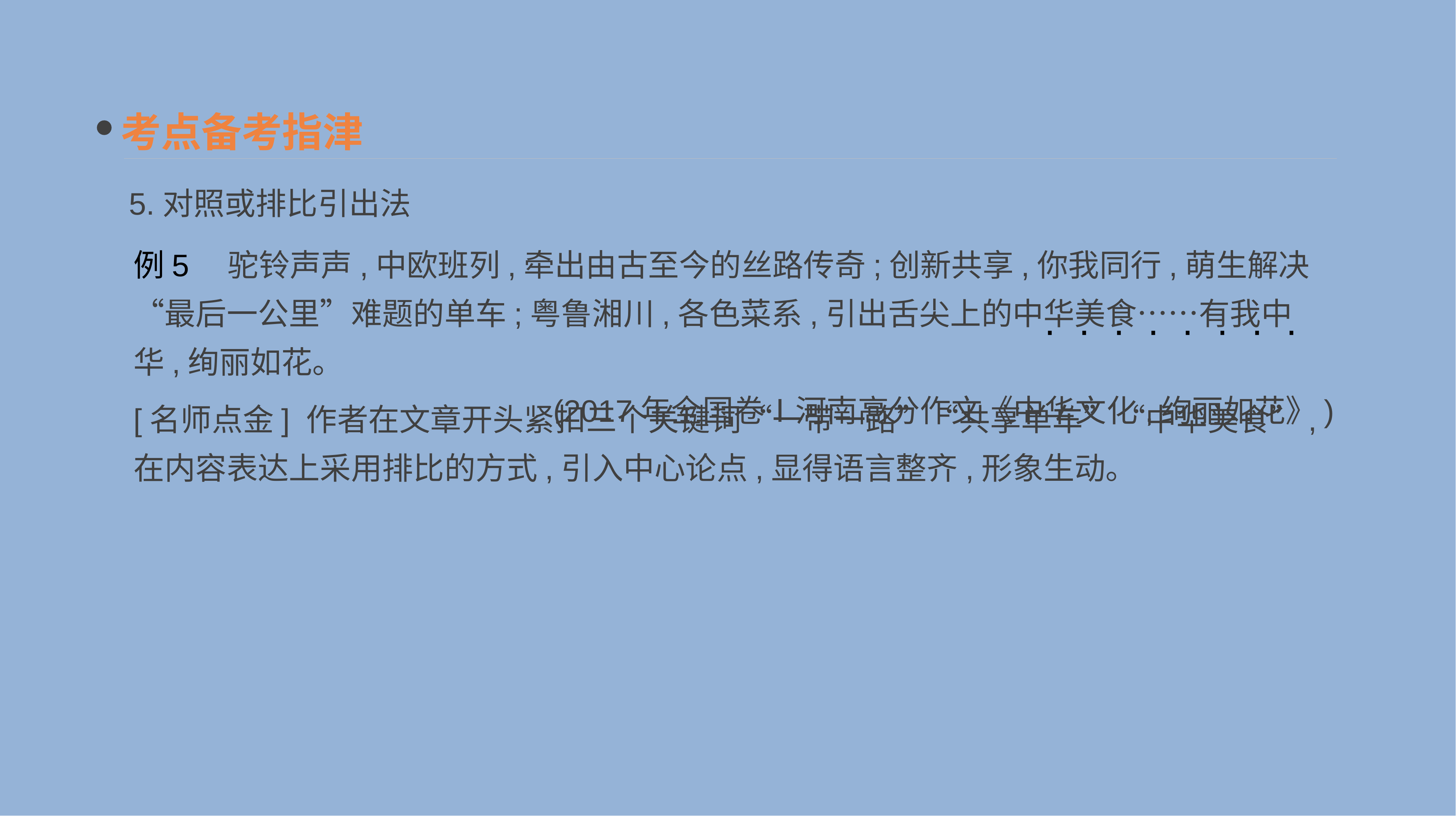

考点备考指津

5.对照或排比引出法
例5　驼铃声声,中欧班列,牵出由古至今的丝路传奇;创新共享,你我同行,萌生解决“最后一公里”难题的单车;粤鲁湘川,各色菜系,引出舌尖上的中华美食……有我中华,绚丽如花。
(2017年全国卷Ⅰ河南高分作文《中华文化,绚丽如花》)
·  ·  ·  ·  ·  ·  ·  ·
[名师点金] 作者在文章开头紧扣三个关键词“一带一路”“共享单车”“中华美食”,在内容表达上采用排比的方式,引入中心论点,显得语言整齐,形象生动。